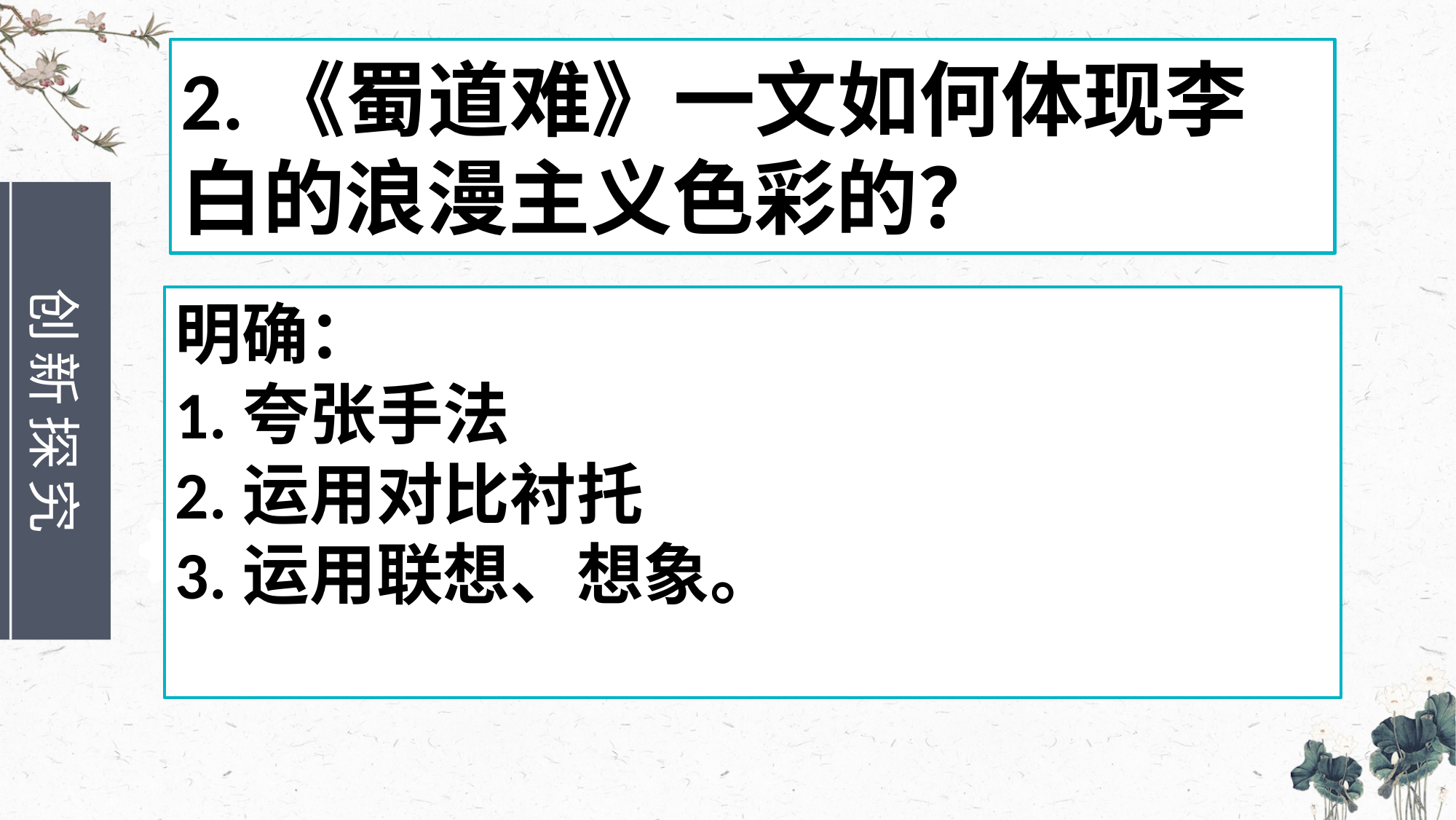

2.《蜀道难》一文如何体现李白的浪漫主义色彩的？

创新探究

明确：
1.夸张手法
2.运用对比衬托
3.运用联想、想象。